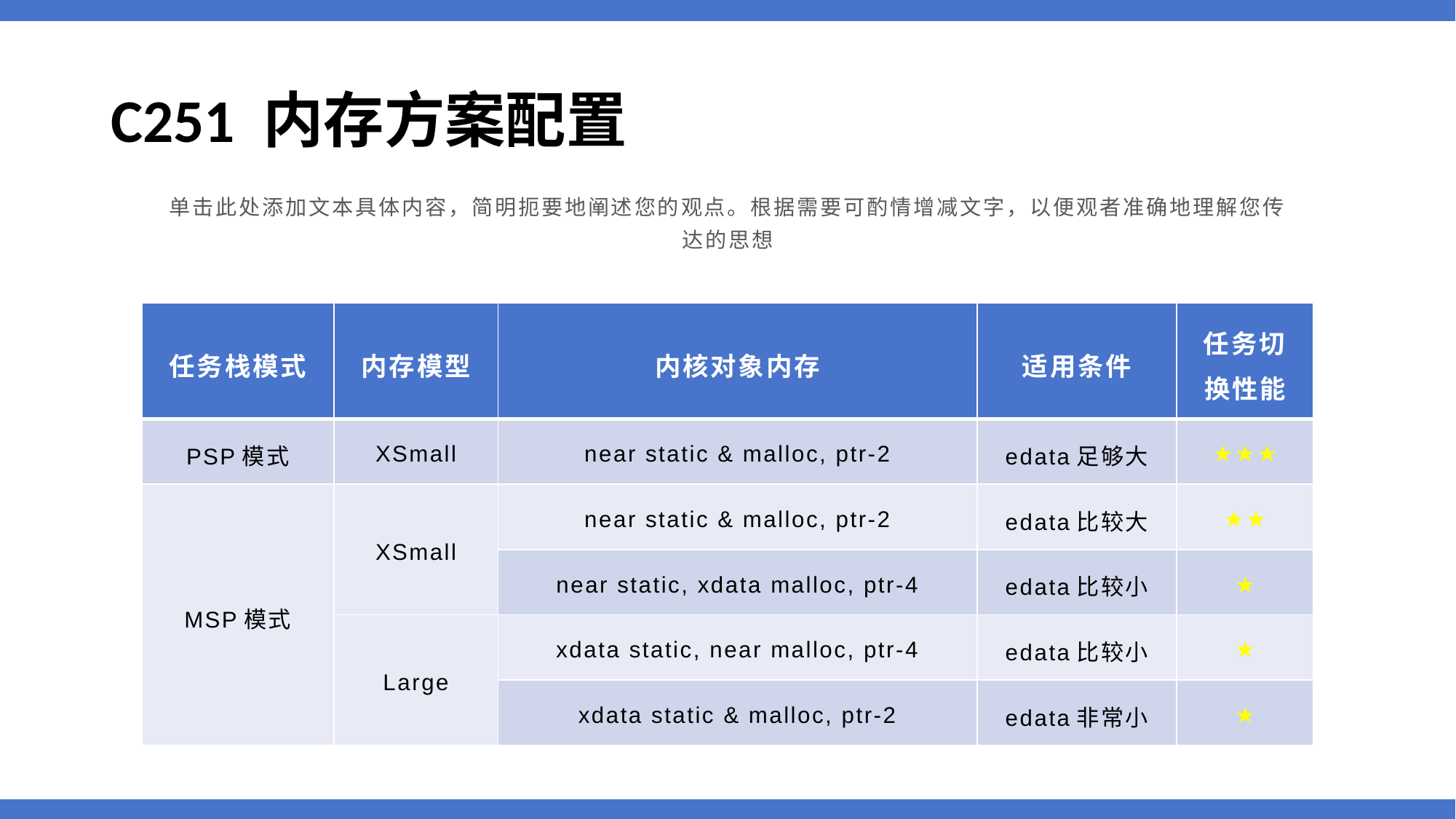

# C251 内存方案配置
单击此处添加文本具体内容，简明扼要地阐述您的观点。根据需要可酌情增减文字，以便观者准确地理解您传达的思想
| 任务栈模式 | 内存模型 | 内核对象内存 | 适用条件 | 任务切换性能 |
| --- | --- | --- | --- | --- |
| PSP模式 | XSmall | near static & malloc, ptr-2 | edata足够大 | ★★★ |
| MSP模式 | XSmall | near static & malloc, ptr-2 | edata比较大 | ★★ |
|  |  | near static, xdata malloc, ptr-4 | edata比较小 | ★ |
|  | Large | xdata static, near malloc, ptr-4 | edata比较小 | ★ |
|  |  | xdata static & malloc, ptr-2 | edata非常小 | ★ |